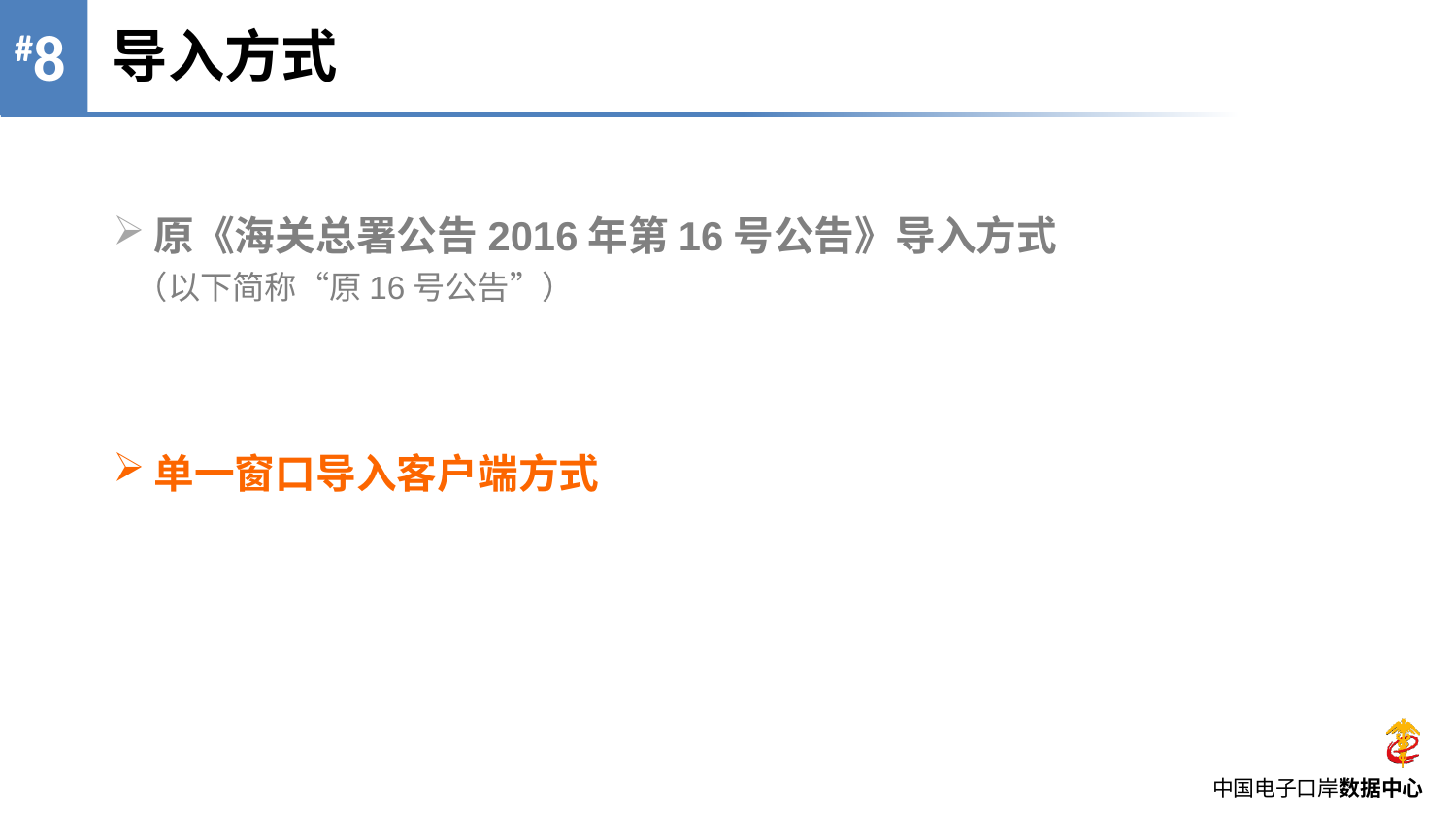

#8
导入方式
原《海关总署公告2016年第16号公告》导入方式
  （以下简称“原16号公告”）
单一窗口导入客户端方式